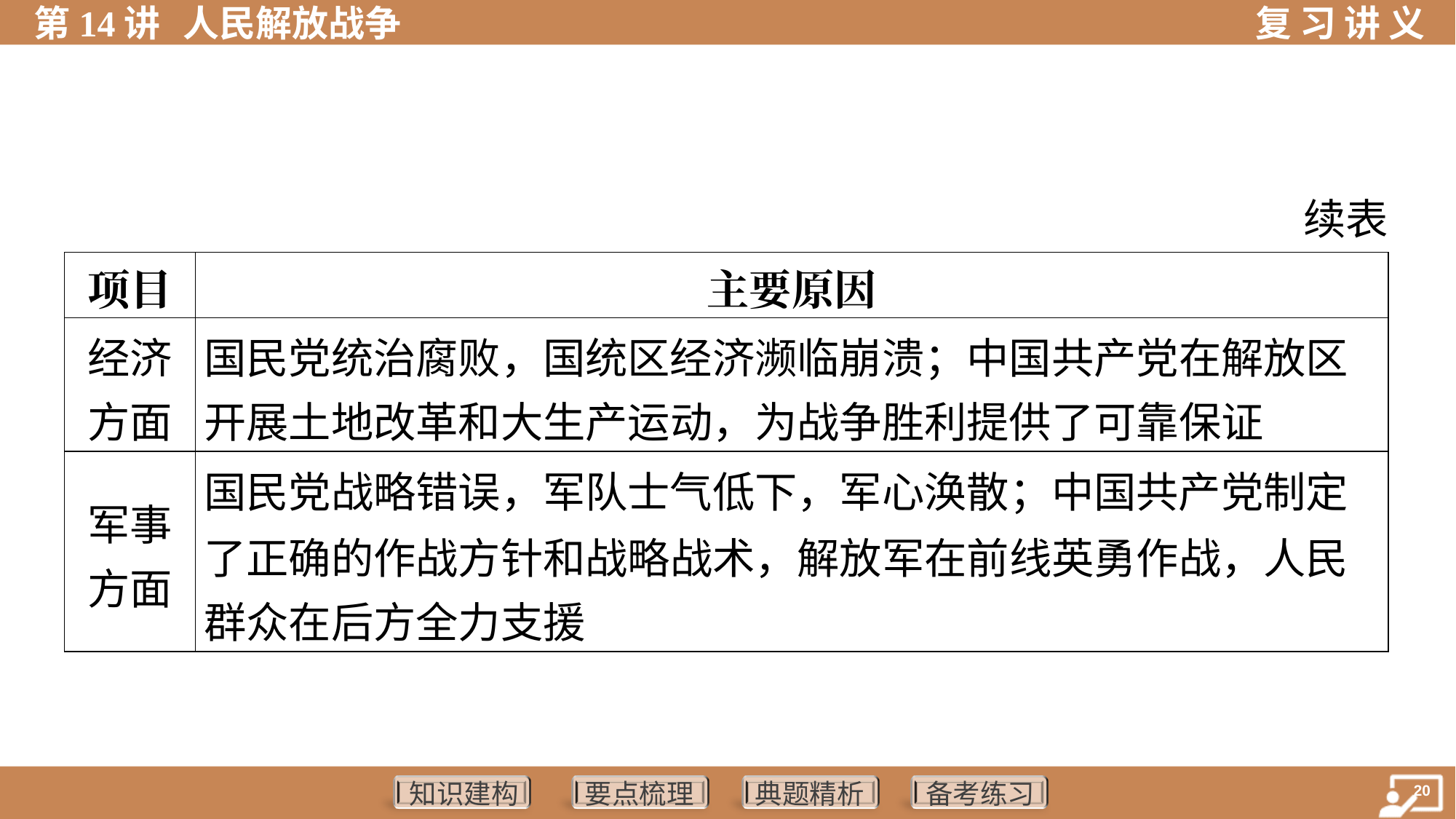

续表
| 项目 | 主要原因 |
| --- | --- |
| 经济 方面 | 国民党统治腐败，国统区经济濒临崩溃；中国共产党在解放区 开展土地改革和大生产运动，为战争胜利提供了可靠保证 |
| 军事 方面 | 国民党战略错误，军队士气低下，军心涣散；中国共产党制定 了正确的作战方针和战略战术，解放军在前线英勇作战，人民 群众在后方全力支援 |